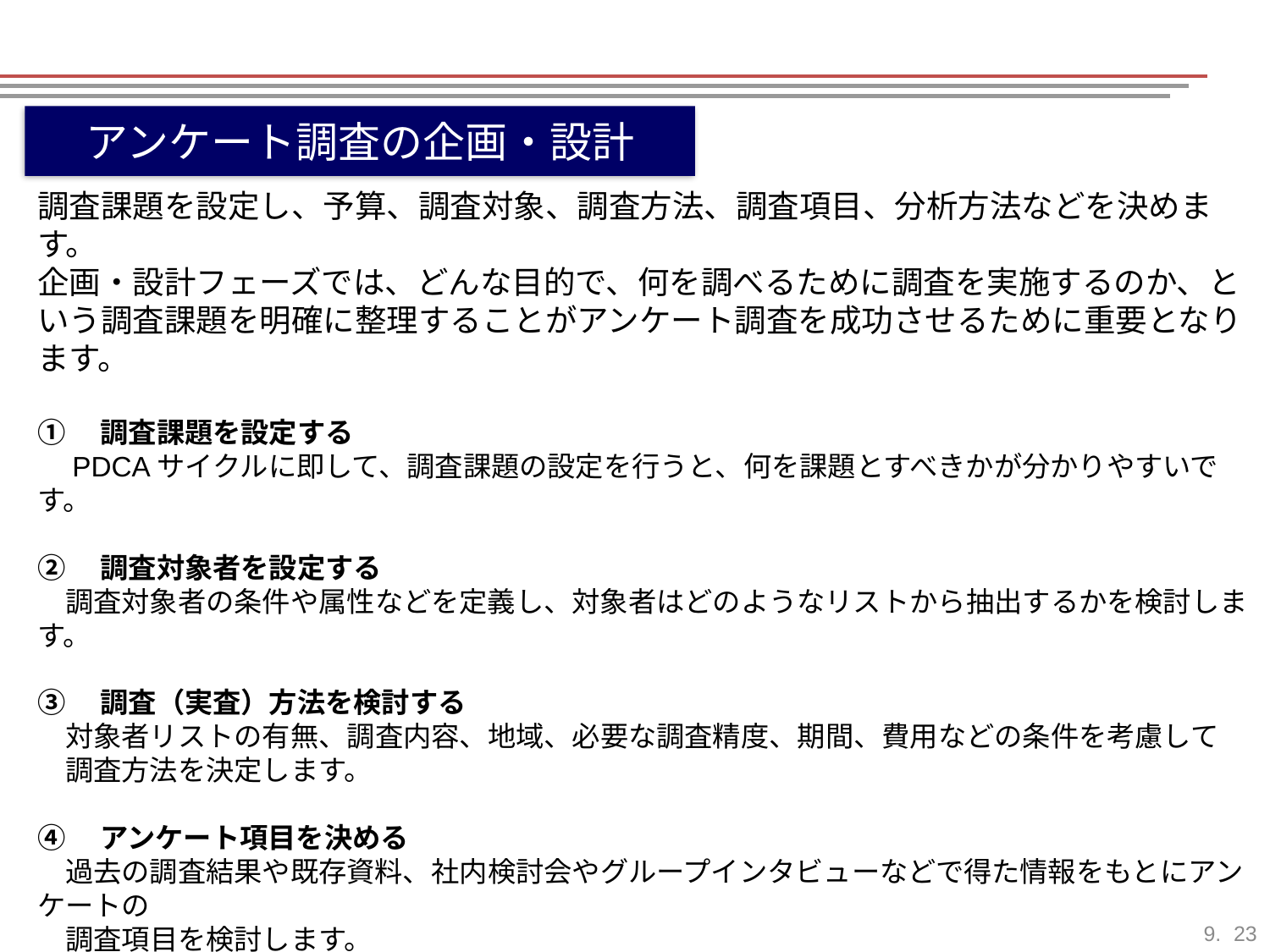

アンケート調査の企画・設計
調査課題を設定し、予算、調査対象、調査方法、調査項目、分析方法などを決めます。
企画・設計フェーズでは、どんな目的で、何を調べるために調査を実施するのか、という調査課題を明確に整理することがアンケート調査を成功させるために重要となります。

①　調査課題を設定する
　PDCAサイクルに即して、調査課題の設定を行うと、何を課題とすべきかが分かりやすいです。

②　調査対象者を設定する
　調査対象者の条件や属性などを定義し、対象者はどのようなリストから抽出するかを検討します。

③　調査（実査）方法を検討する
　対象者リストの有無、調査内容、地域、必要な調査精度、期間、費用などの条件を考慮して
　調査方法を決定します。

④　アンケート項目を決める
　過去の調査結果や既存資料、社内検討会やグループインタビューなどで得た情報をもとにアンケートの
　調査項目を検討します。

⑤　分析方法を決める
　多変量解析などの高度な統計解析が必要な場合には、それに応じたアンケート票の設計と、
　標本数、期間、費用などをしっかりと決めることが必要です。
23